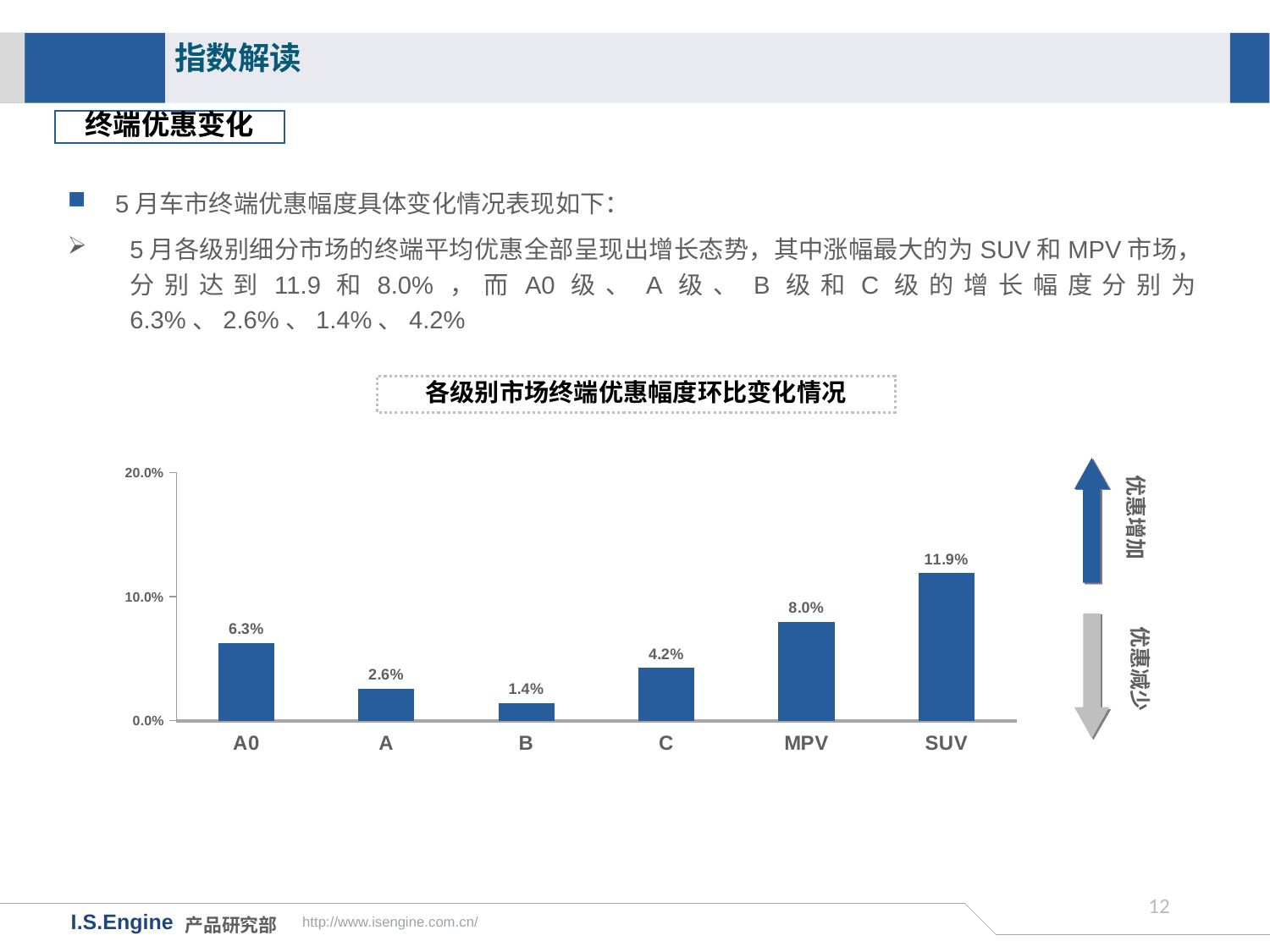

指数解读
终端优惠变化
5月车市终端优惠幅度具体变化情况表现如下：
5月各级别细分市场的终端平均优惠全部呈现出增长态势，其中涨幅最大的为SUV和MPV市场，分别达到11.9和8.0%，而A0级、A级、B级和C级的增长幅度分别为6.3%、2.6%、1.4%、4.2%
各级别市场终端优惠幅度环比变化情况

### Chart

| Category | 环比变化 |
|---|---|
| A0 | 0.06263978841216677 |
| A | 0.025771872754583258 |
| B | 0.014394228289981825 |
| C | 0.04245778021287561 |
| MPV | 0.07987808234785376 |
| SUV | 0.11877026185075312 |
优惠增加

优惠减少

12